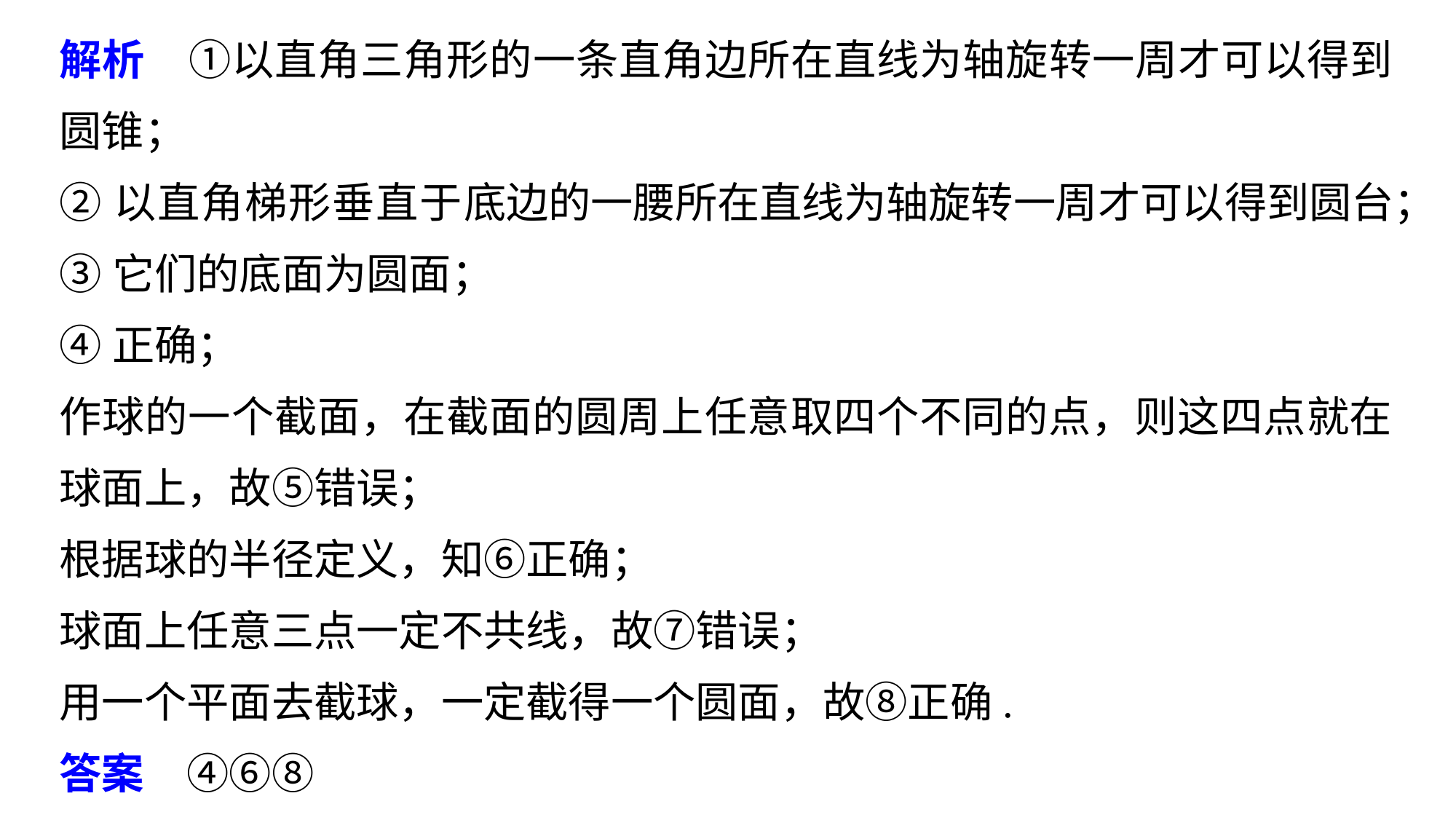

解析　①以直角三角形的一条直角边所在直线为轴旋转一周才可以得到圆锥；
②以直角梯形垂直于底边的一腰所在直线为轴旋转一周才可以得到圆台；
③它们的底面为圆面；
④正确；
作球的一个截面，在截面的圆周上任意取四个不同的点，则这四点就在球面上，故⑤错误；
根据球的半径定义，知⑥正确；
球面上任意三点一定不共线，故⑦错误；
用一个平面去截球，一定截得一个圆面，故⑧正确.
答案　④⑥⑧